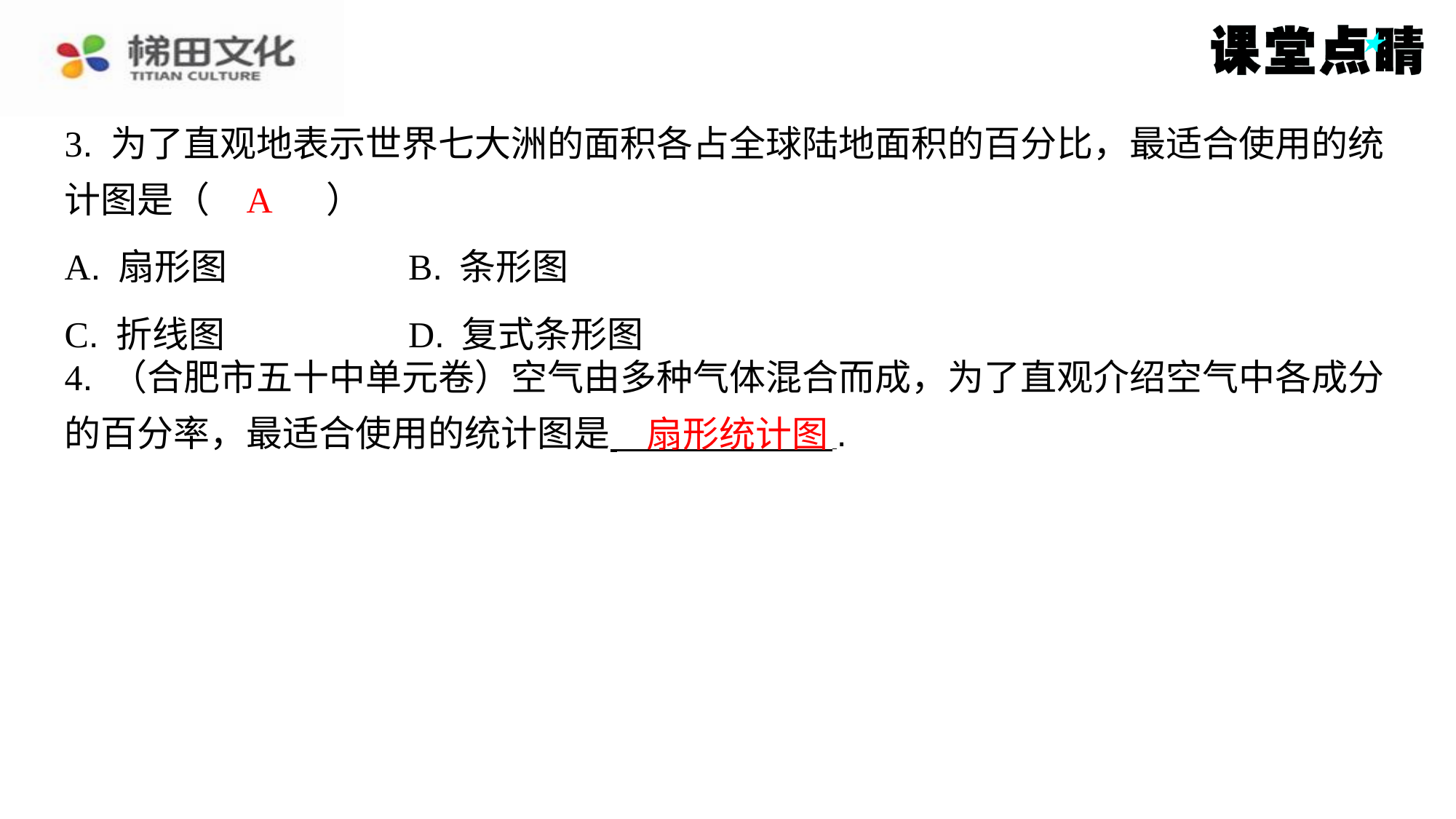

3. 为了直观地表示世界七大洲的面积各占全球陆地面积的百分比，最适合使用的统
计图是（　A　）
A
| A. 扇形图 | B. 条形图 |
| --- | --- |
| C. 折线图 | D. 复式条形图 |
4. （合肥市五十中单元卷）空气由多种气体混合而成，为了直观介绍空气中各成分
的百分率，最适合使用的统计图是                                  ⁠.
扇形统计图